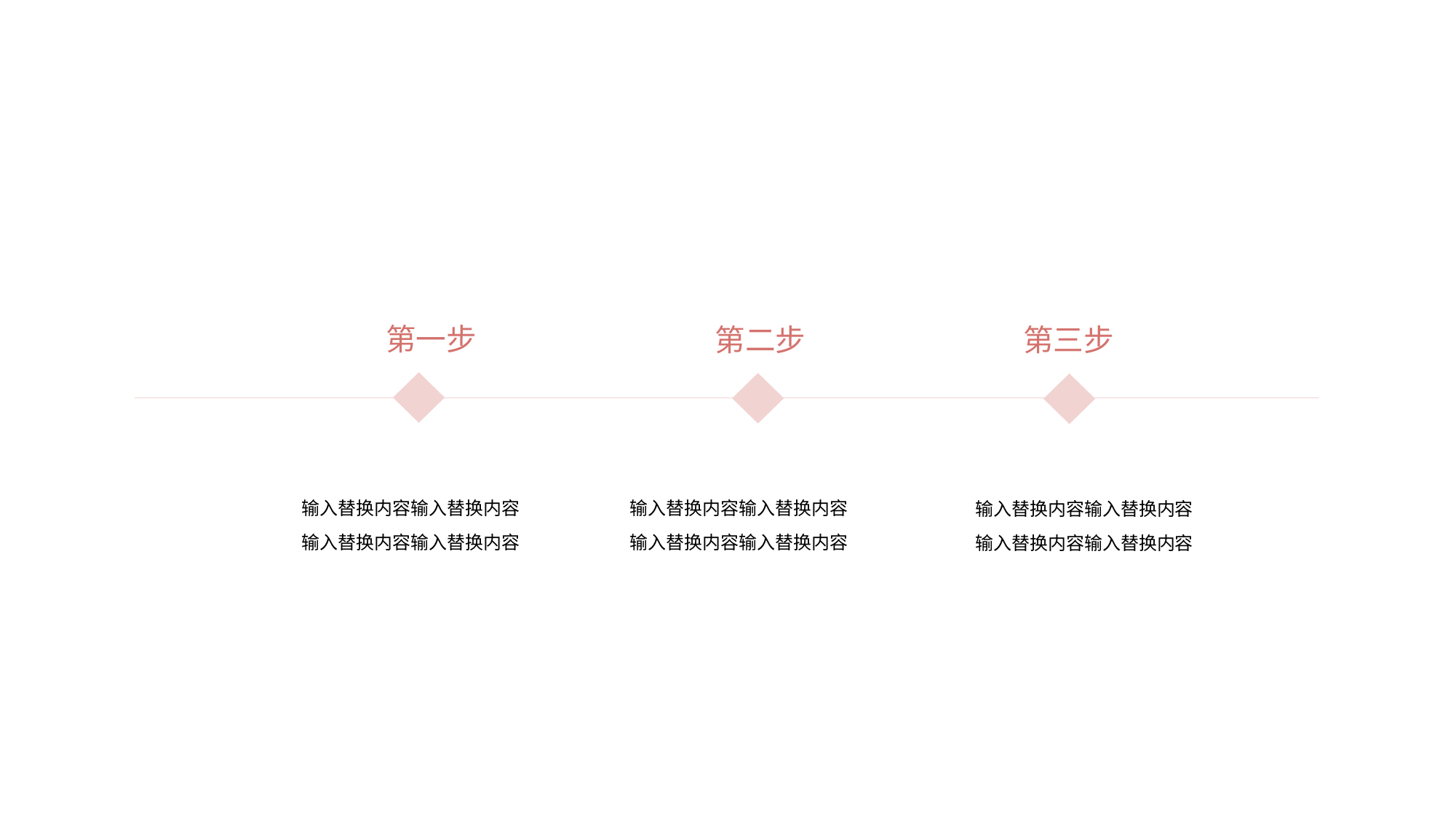

第一步
第二步
第三步

输入替换内容输入替换内容
输入替换内容输入替换内容
输入替换内容输入替换内容
输入替换内容输入替换内容
输入替换内容输入替换内容
输入替换内容输入替换内容